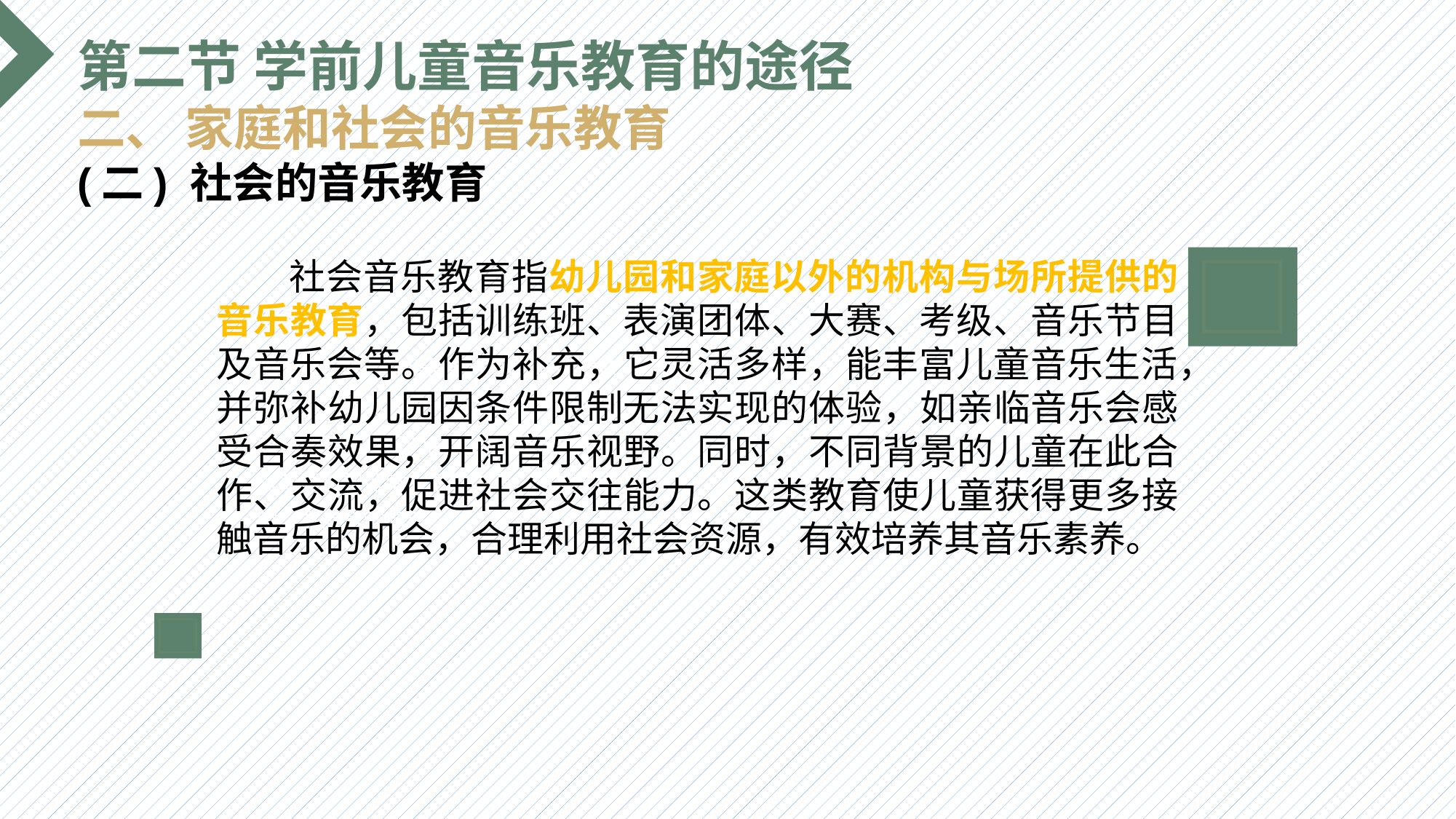

第二节 学前儿童音乐教育的途径
二、 家庭和社会的音乐教育
(二) 社会的音乐教育

 社会音乐教育指幼儿园和家庭以外的机构与场所提供的音乐教育，包括训练班、表演团体、大赛、考级、音乐节目及音乐会等。作为补充，它灵活多样，能丰富儿童音乐生活，并弥补幼儿园因条件限制无法实现的体验，如亲临音乐会感受合奏效果，开阔音乐视野。同时，不同背景的儿童在此合作、交流，促进社会交往能力。这类教育使儿童获得更多接触音乐的机会，合理利用社会资源，有效培养其音乐素养。

选题背景
输入您的内容，请简要说明，言简意赅即可输入您的内容，请简要说明，言简意赅即可输入您的内容，请简要说明，言简意赅即可输入您的内容，请简要说明，言简意赅即可